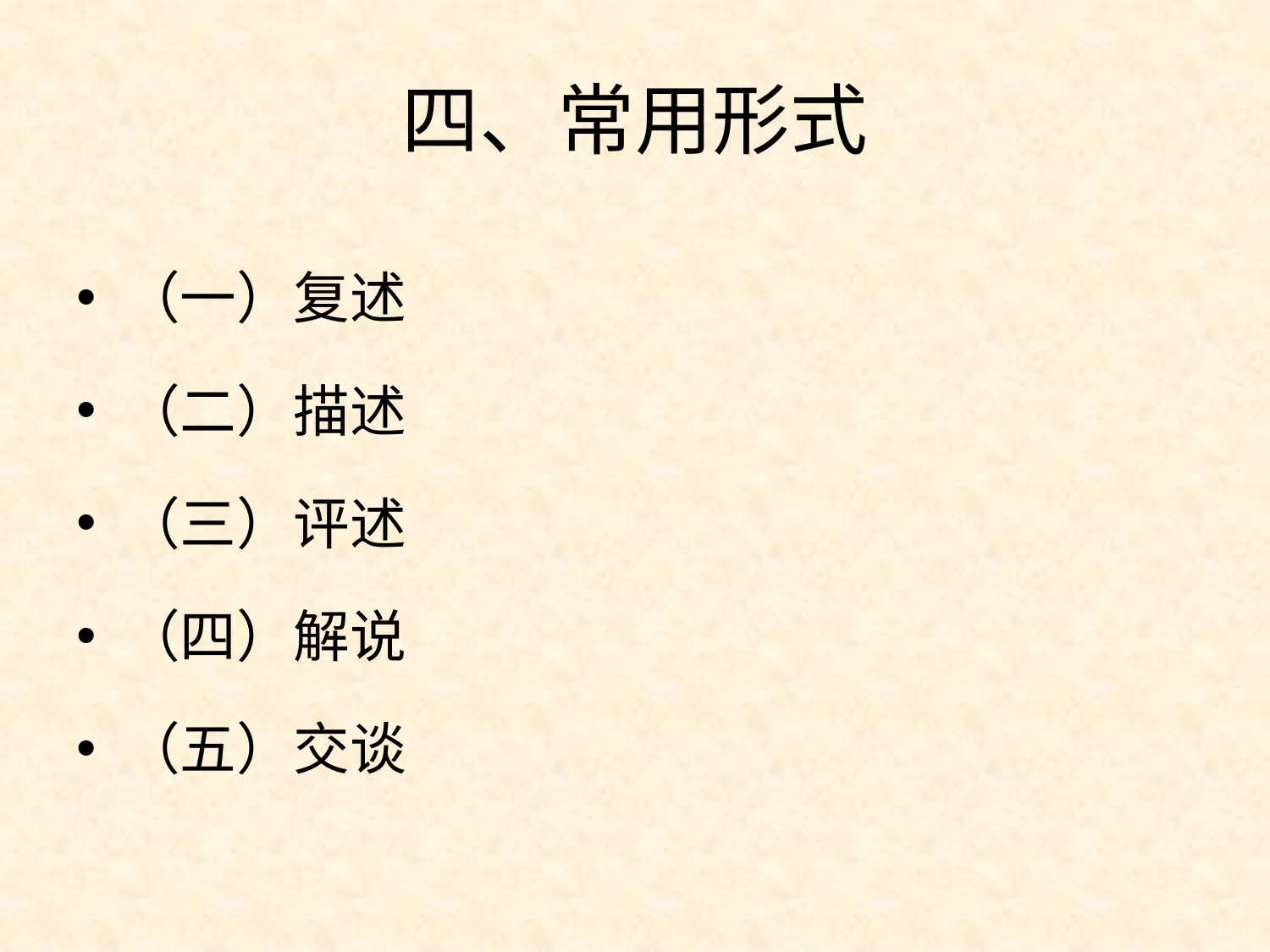

# 四、常用形式
（一）复述
（二）描述
（三）评述
（四）解说
（五）交谈